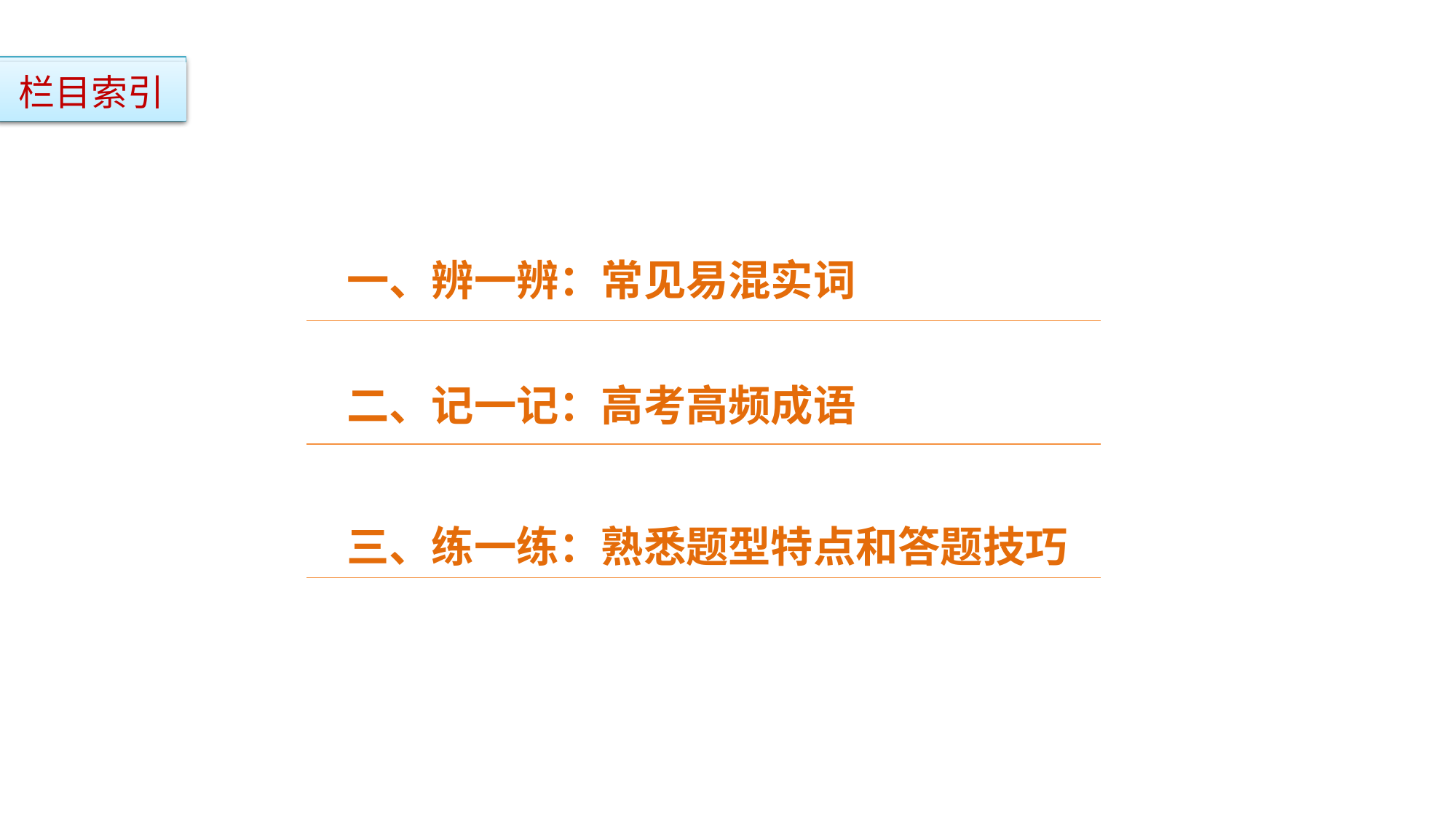

栏目索引
一、辨一辨：常见易混实词
二、记一记：高考高频成语
三、练一练：熟悉题型特点和答题技巧